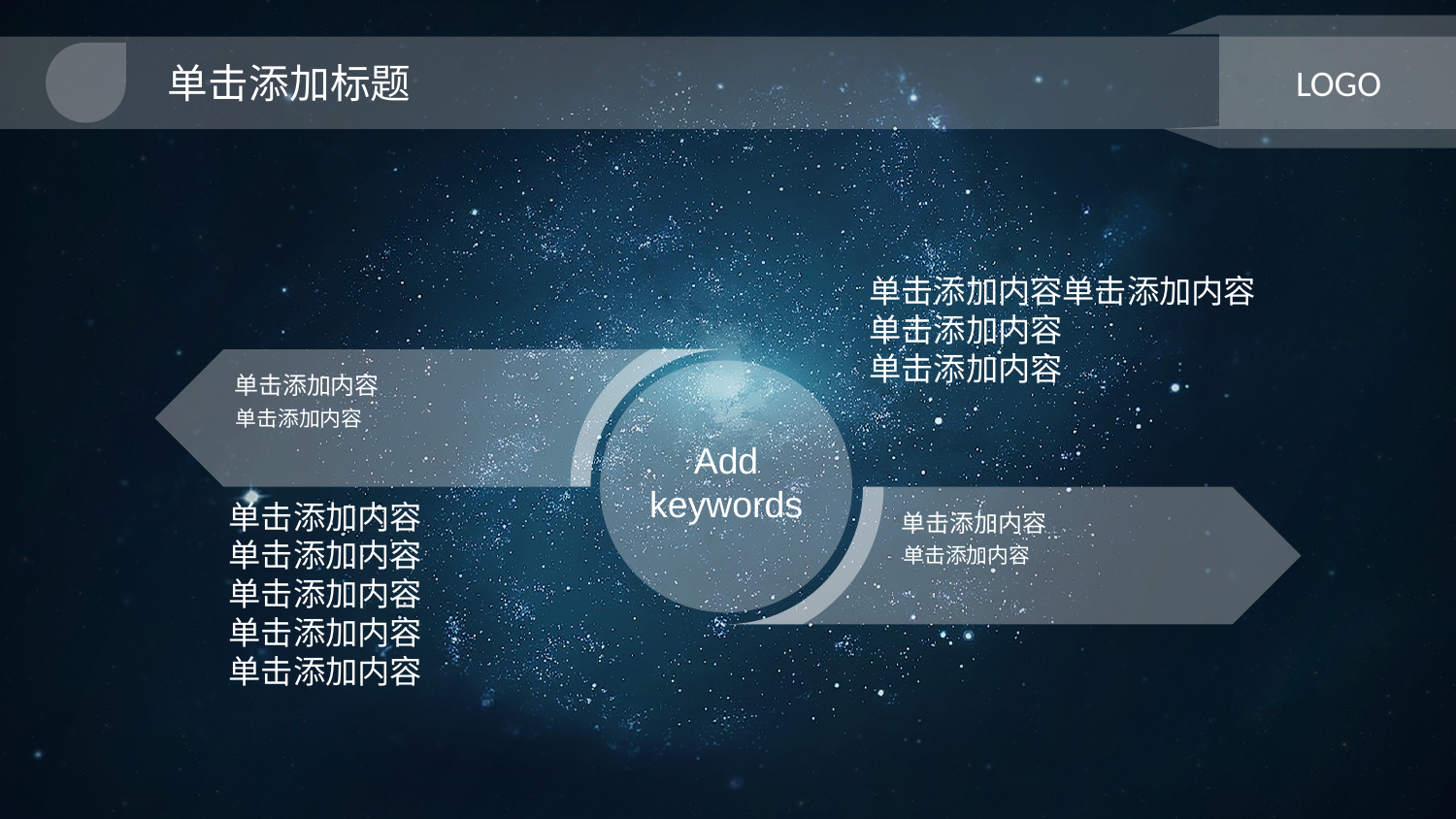

单击添加标题
LOGO
单击添加内容单击添加内容
单击添加内容
单击添加内容

单击添加内容
单击添加内容
Add keywords
单击添加内容
单击添加内容
单击添加内容
单击添加内容
单击添加内容
单击添加内容
单击添加内容